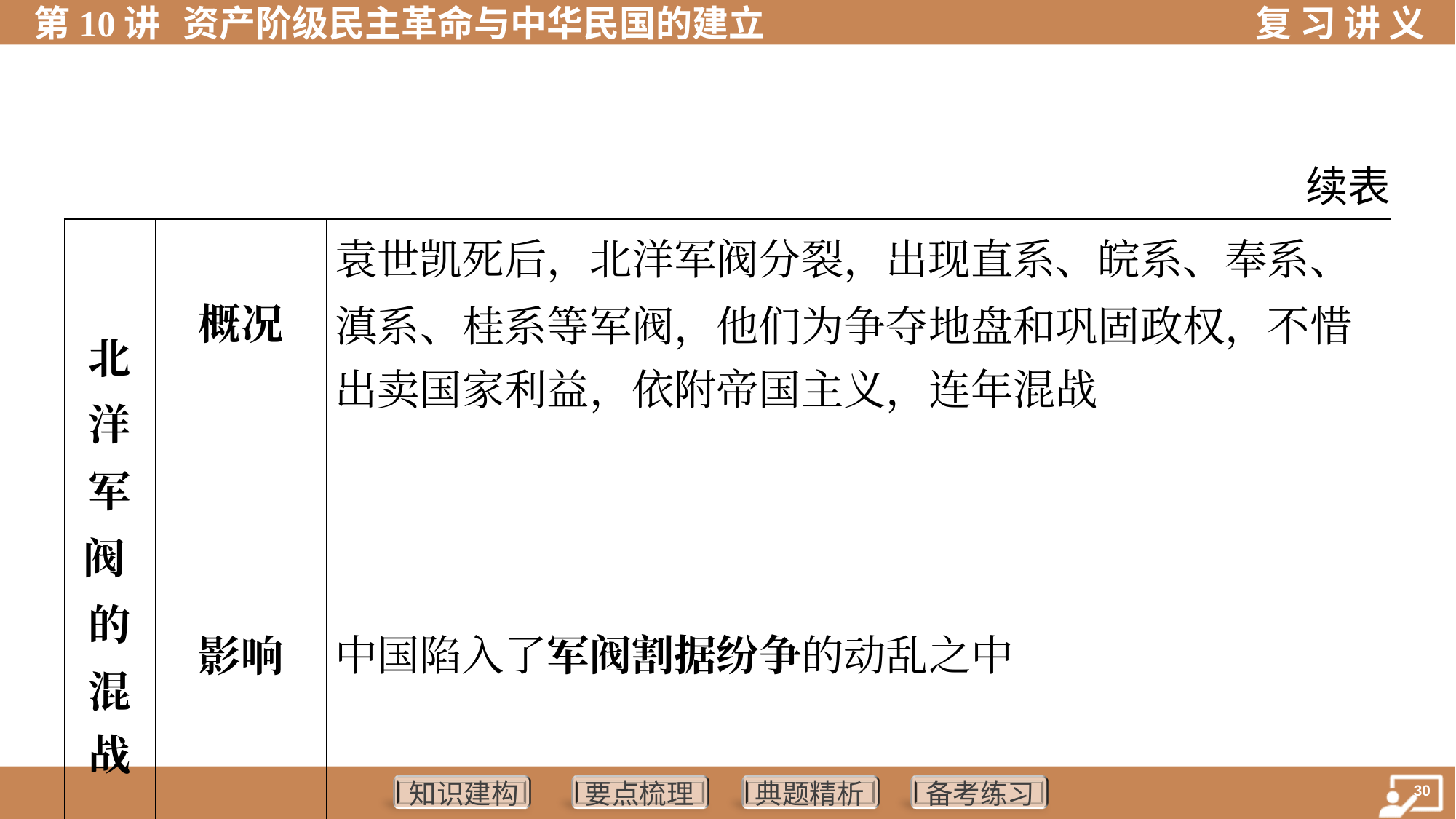

续表
| 北 洋 军 阀 的 混 战 | 概况 | 袁世凯死后，北洋军阀分裂，出现直系、皖系、奉系、 滇系、桂系等军阀，他们为争夺地盘和巩固政权，不惜 出卖国家利益，依附帝国主义，连年混战 |  |
| --- | --- | --- | --- |
|  | 影响 | 中国陷入了军阀割据纷争的动乱之中 |  |